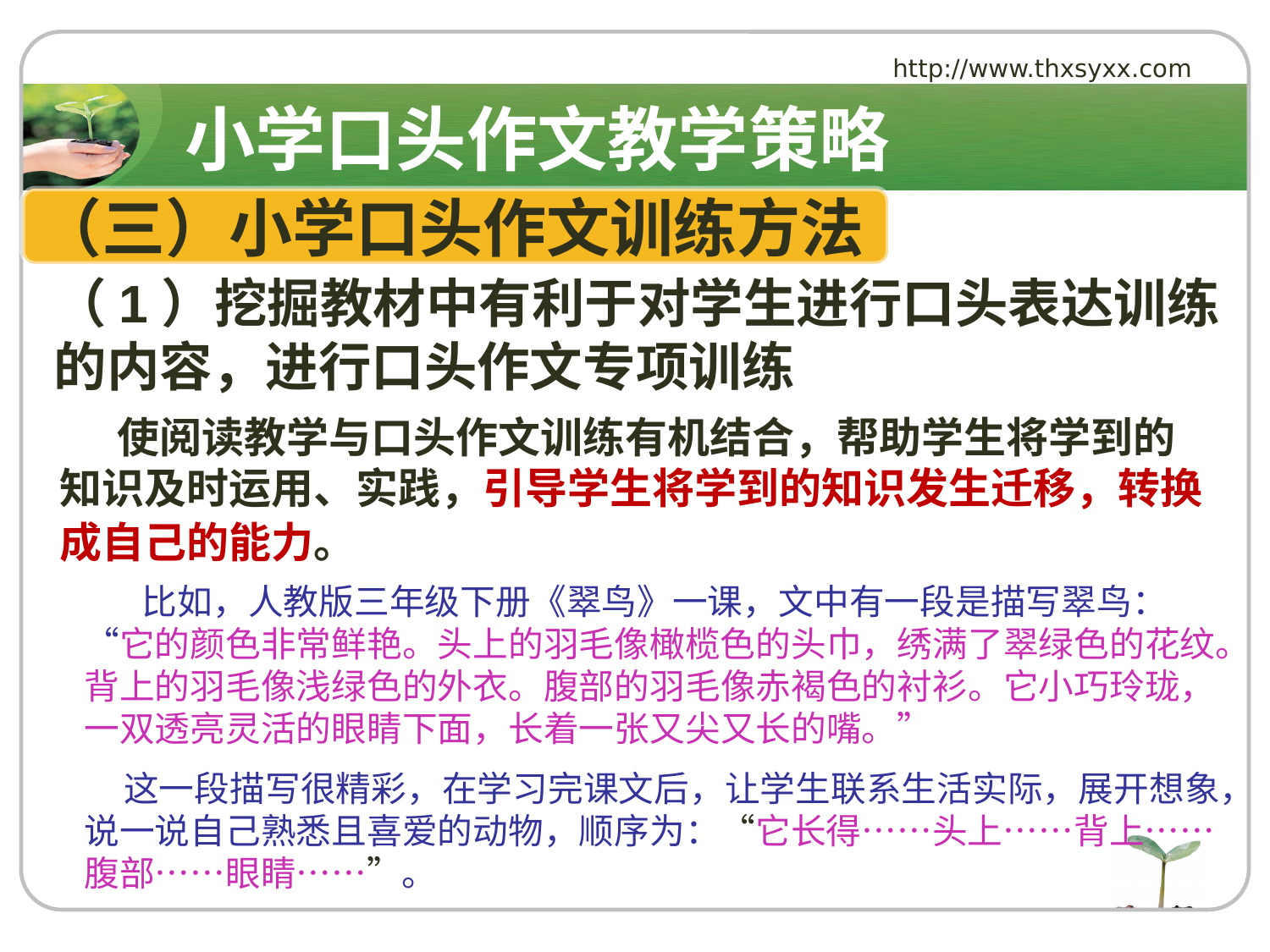

http://www.thxsyxx.com
小学口头作文教学策略
（三）小学口头作文训练方法
（1）挖掘教材中有利于对学生进行口头表达训练的内容，进行口头作文专项训练
       使阅读教学与口头作文训练有机结合，帮助学生将学到的知识及时运用、实践，引导学生将学到的知识发生迁移，转换成自己的能力。
       比如，人教版三年级下册《翠鸟》一课，文中有一段是描写翠鸟：“它的颜色非常鲜艳。头上的羽毛像橄榄色的头巾，绣满了翠绿色的花纹。背上的羽毛像浅绿色的外衣。腹部的羽毛像赤褐色的衬衫。它小巧玲珑，一双透亮灵活的眼睛下面，长着一张又尖又长的嘴。”
    这一段描写很精彩，在学习完课文后，让学生联系生活实际，展开想象，说一说自己熟悉且喜爱的动物，顺序为：“它长得……头上……背上……腹部……眼睛……”。